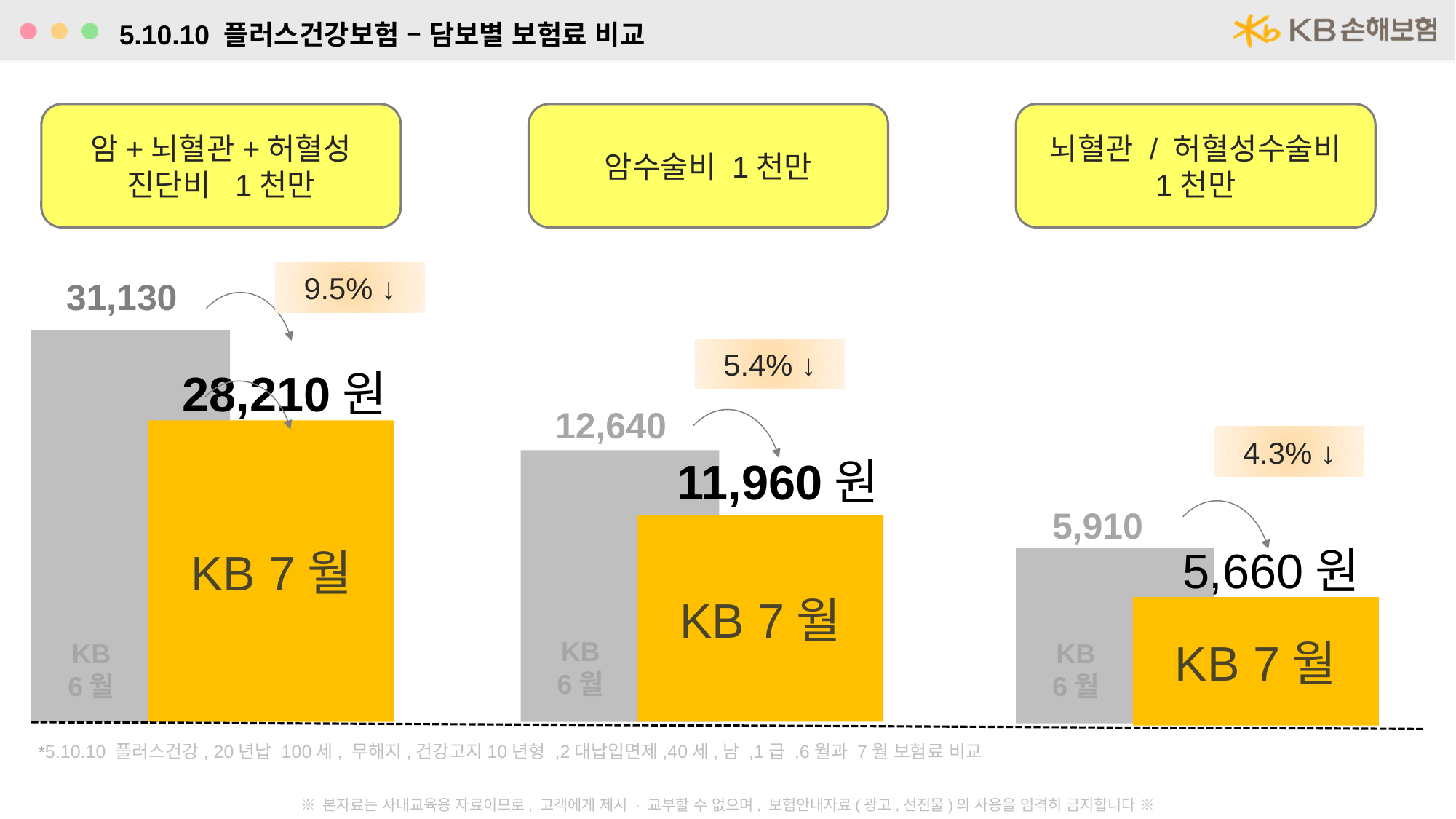

5.10.10 플러스건강보험 – 담보별 보험료 비교
암+뇌혈관+허혈성
진단비  1천만
암수술비 1천만
뇌혈관 / 허혈성수술비
1천만
9.5% ↓
31,130

5.4% ↓
28,210원

12,640

KB 7월
4.3% ↓
11,960원

5,910

KB 7월
5,660원

KB 7월
KB
6월
KB
6월
KB
6월
D사
A사
 *5.10.10 플러스건강, 20년납 100세, 무해지,건강고지10년형 ,2대납입면제,40세,남 ,1급 ,6월과 7월 보험료 비교